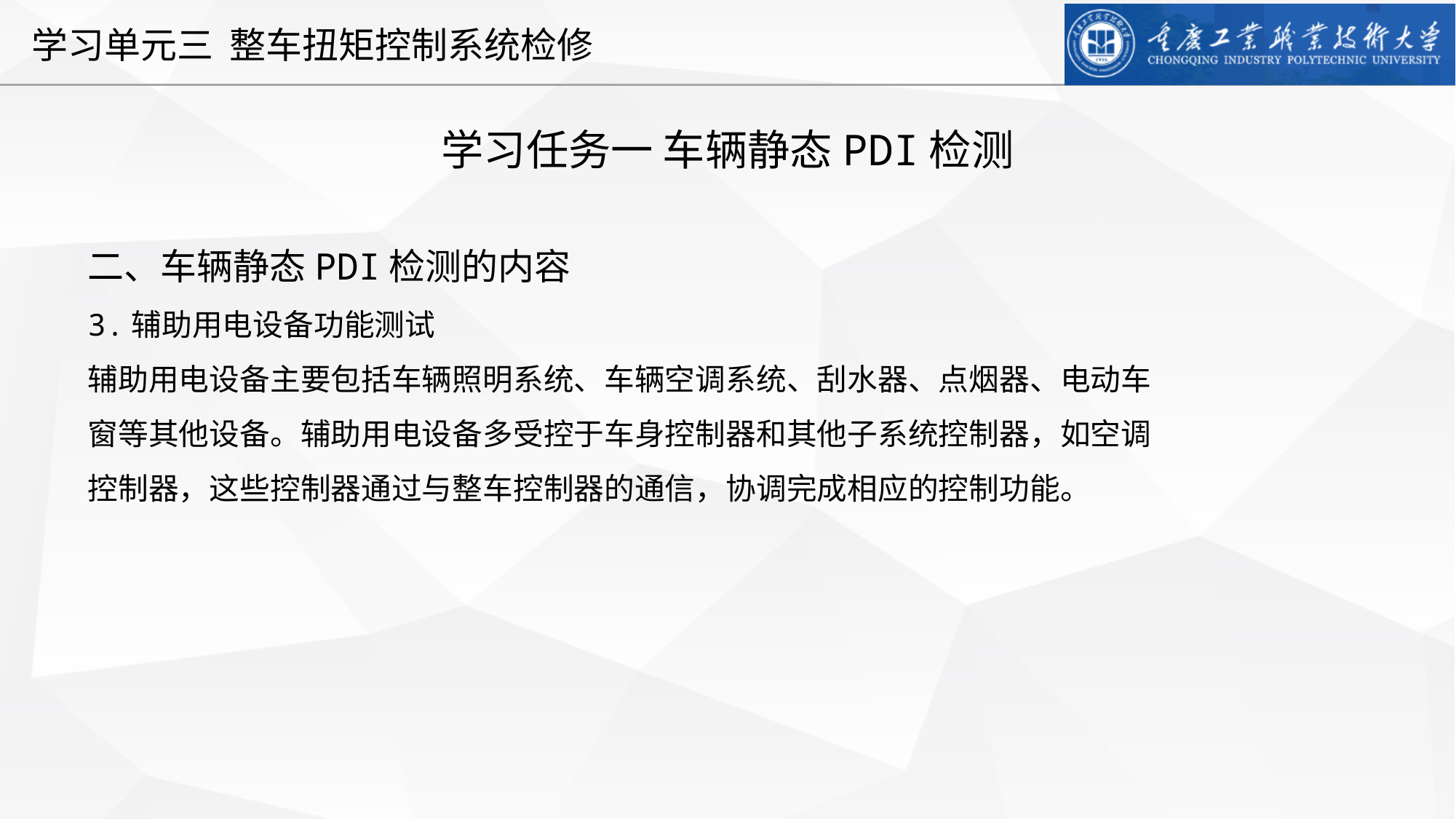

学习任务一 车辆静态PDI检测
二、车辆静态PDI检测的内容
3.辅助用电设备功能测试
辅助用电设备主要包括车辆照明系统、车辆空调系统、刮水器、点烟器、电动车窗等其他设备。辅助用电设备多受控于车身控制器和其他子系统控制器，如空调控制器，这些控制器通过与整车控制器的通信，协调完成相应的控制功能。